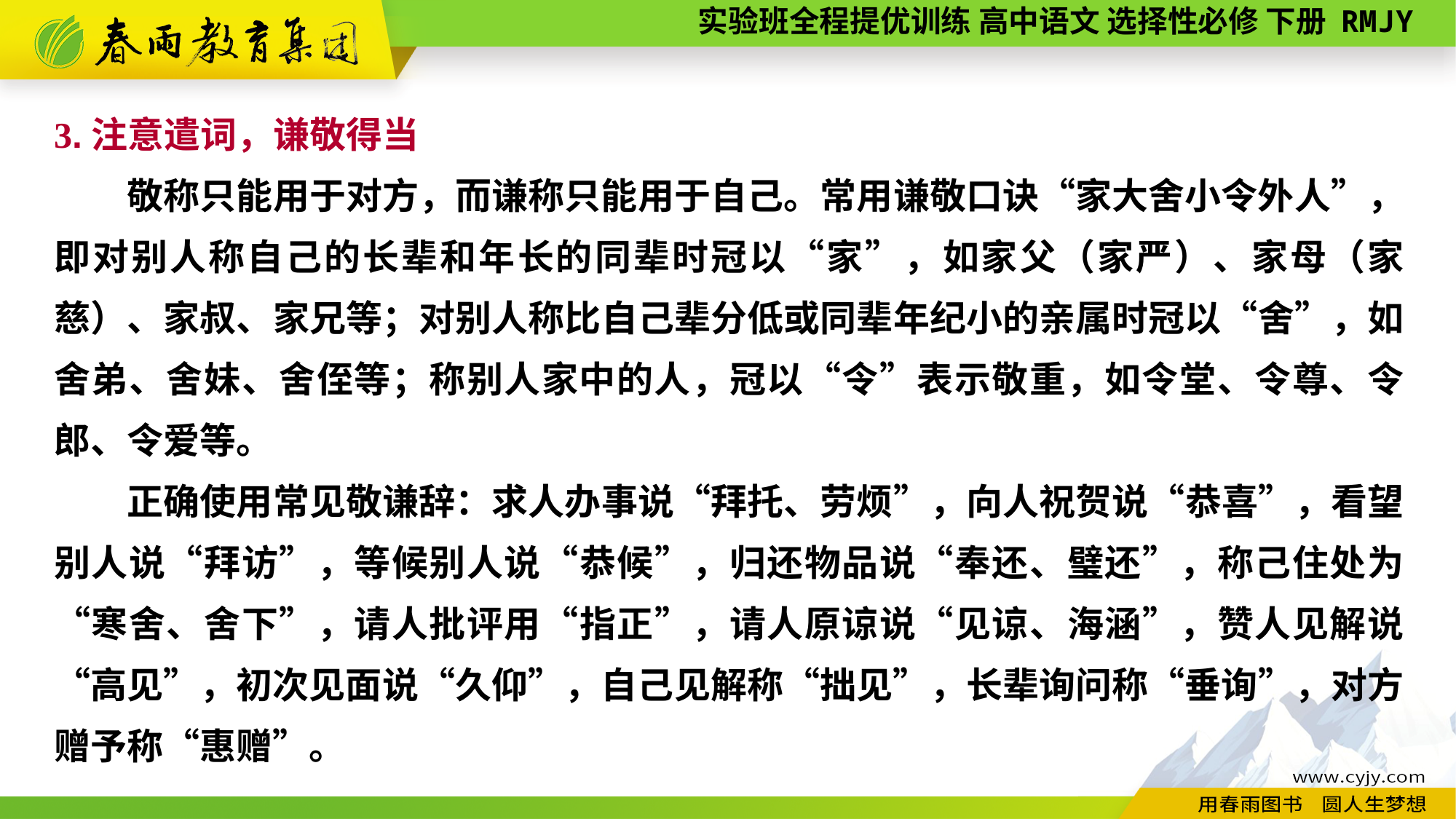

3.注意遣词，谦敬得当
敬称只能用于对方，而谦称只能用于自己。常用谦敬口诀“家大舍小令外人”，即对别人称自己的长辈和年长的同辈时冠以“家”，如家父（家严）、家母（家慈）、家叔、家兄等；对别人称比自己辈分低或同辈年纪小的亲属时冠以“舍”，如舍弟、舍妹、舍侄等；称别人家中的人，冠以“令”表示敬重，如令堂、令尊、令郎、令爱等。
正确使用常见敬谦辞：求人办事说“拜托、劳烦”，向人祝贺说“恭喜”，看望别人说“拜访”，等候别人说“恭候”，归还物品说“奉还、璧还”，称己住处为“寒舍、舍下”，请人批评用“指正”，请人原谅说“见谅、海涵”，赞人见解说“高见”，初次见面说“久仰”，自己见解称“拙见”，长辈询问称“垂询”，对方赠予称“惠赠”。